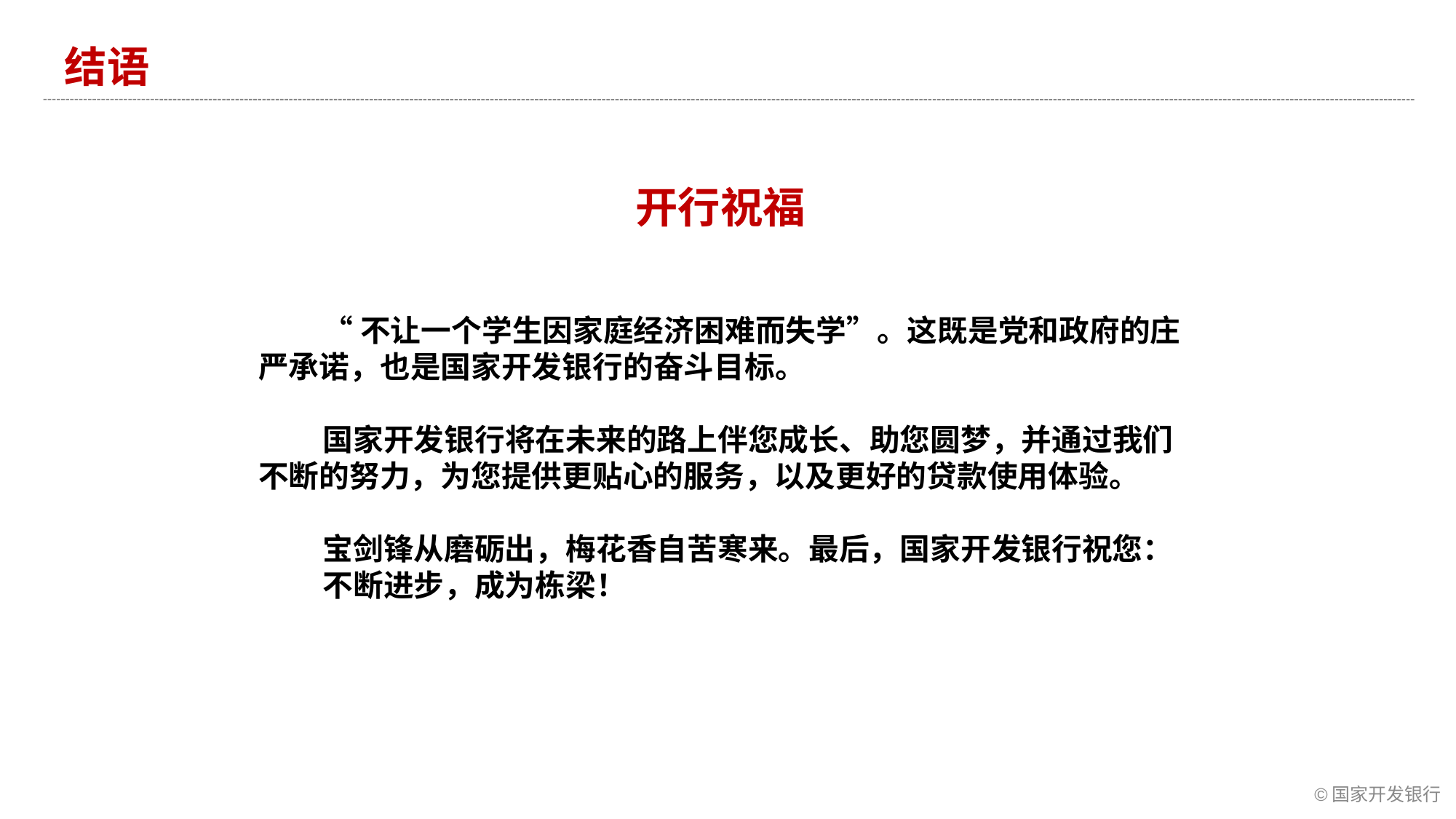

11
结语

开行祝福

“不让一个学生因家庭经济困难而失学”。这既是党和政府的庄严承诺，也是国家开发银行的奋斗目标。

国家开发银行将在未来的路上伴您成长、助您圆梦，并通过我们不断的努力，为您提供更贴心的服务，以及更好的贷款使用体验。

宝剑锋从磨砺出，梅花香自苦寒来。最后，国家开发银行祝您：
不断进步，成为栋梁！
©国家开发银行